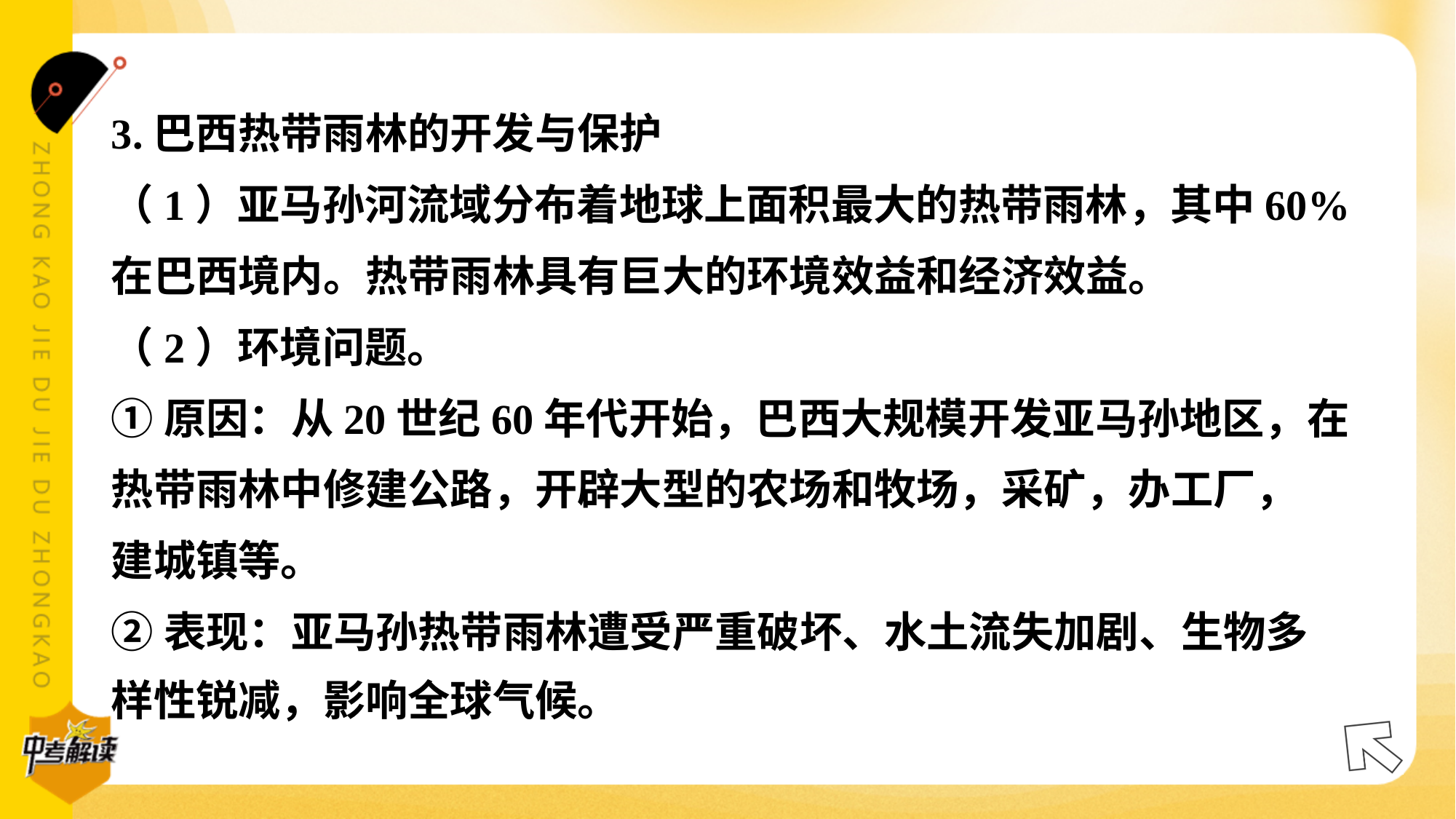

3.巴西热带雨林的开发与保护
（1）亚马孙河流域分布着地球上面积最大的热带雨林，其中60%
在巴西境内。热带雨林具有巨大的环境效益和经济效益。
（2）环境问题。
①原因：从20世纪60年代开始，巴西大规模开发亚马孙地区，在
热带雨林中修建公路，开辟大型的农场和牧场，采矿，办工厂，
建城镇等。
②表现：亚马孙热带雨林遭受严重破坏、水土流失加剧、生物多
样性锐减，影响全球气候。